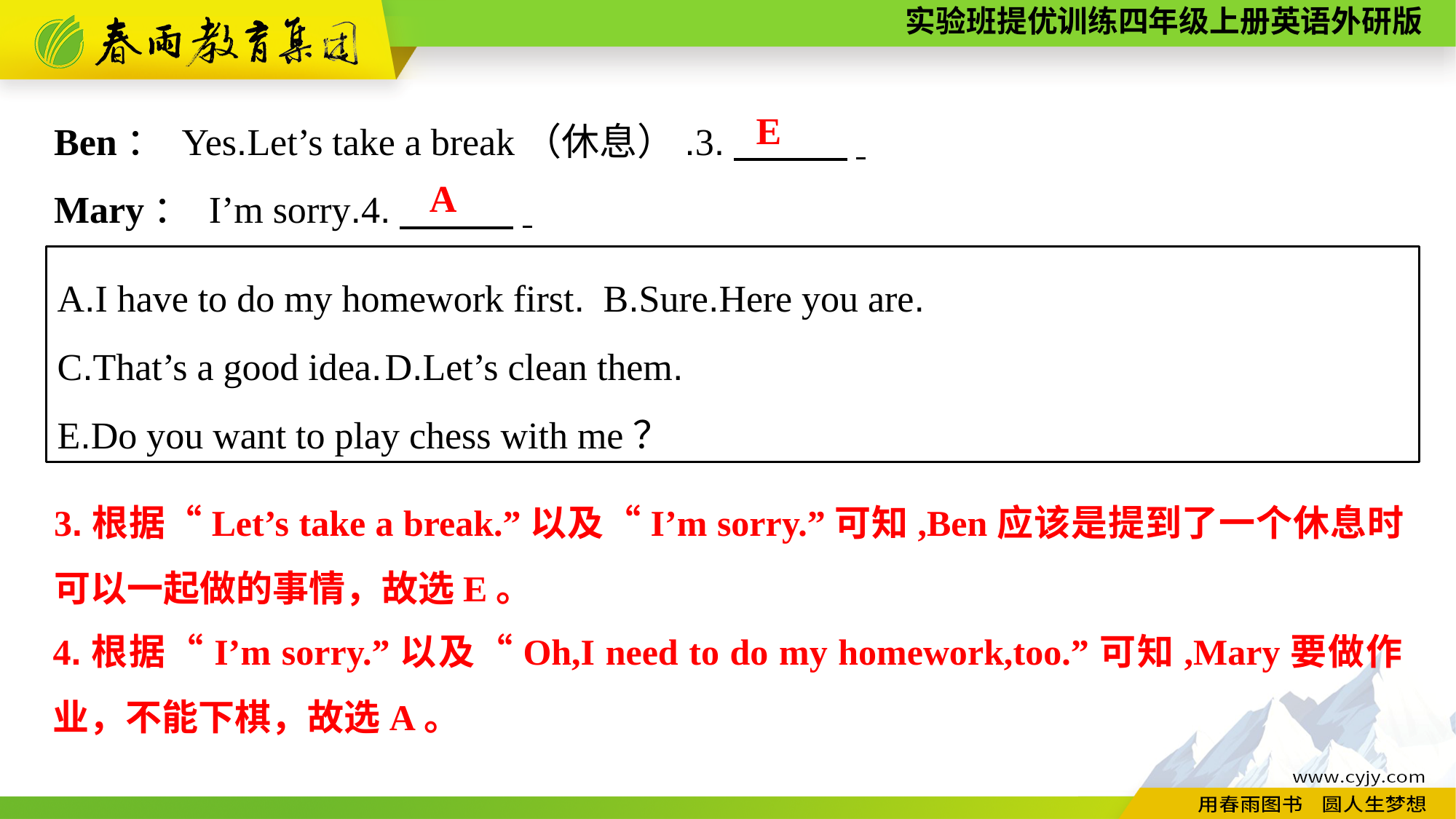

Ben： Yes.Let’s take a break（休息）.3.　　　.
Mary： I’m sorry.4.　　　.
E
A
A.I have to do my homework first.	B.Sure.Here you are.
C.That’s a good idea.	D.Let’s clean them.
E.Do you want to play chess with me？
3.根据“Let’s take a break.”以及“I’m sorry.”可知,Ben应该是提到了一个休息时可以一起做的事情，故选E。
4.根据“I’m sorry.”以及“Oh,I need to do my homework,too.”可知,Mary要做作业，不能下棋，故选A。